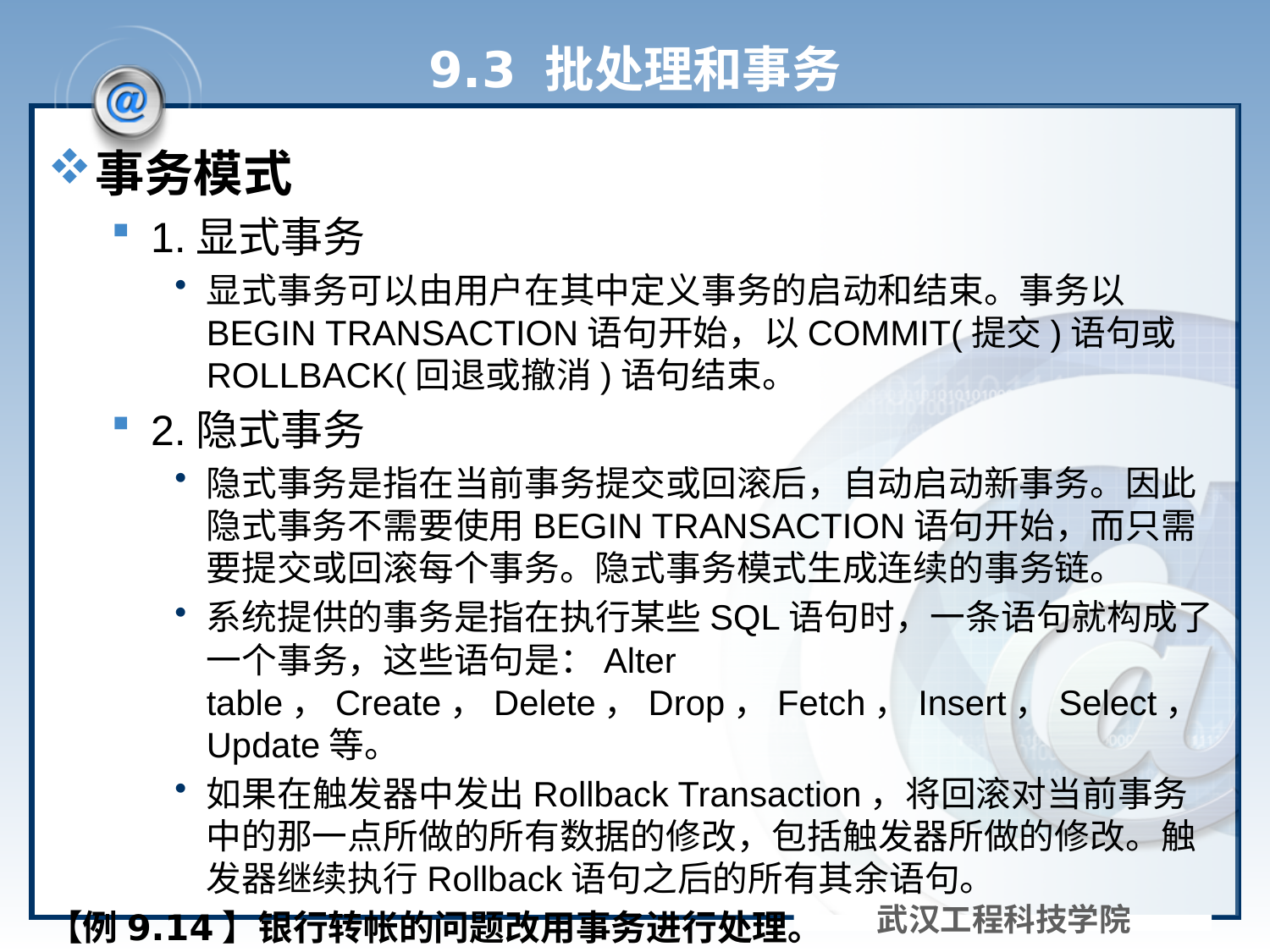

# 9.3 批处理和事务
事务模式
1.显式事务
显式事务可以由用户在其中定义事务的启动和结束。事务以BEGIN TRANSACTION语句开始，以COMMIT(提交)语句或ROLLBACK(回退或撤消)语句结束。
2.隐式事务
隐式事务是指在当前事务提交或回滚后，自动启动新事务。因此隐式事务不需要使用BEGIN TRANSACTION语句开始，而只需要提交或回滚每个事务。隐式事务模式生成连续的事务链。
系统提供的事务是指在执行某些SQL语句时，一条语句就构成了一个事务，这些语句是：Alter table，Create，Delete，Drop，Fetch，Insert，Select，Update等。
如果在触发器中发出Rollback Transaction，将回滚对当前事务中的那一点所做的所有数据的修改，包括触发器所做的修改。触发器继续执行Rollback语句之后的所有其余语句。
【例9.14】银行转帐的问题改用事务进行处理。

武汉工程科技学院